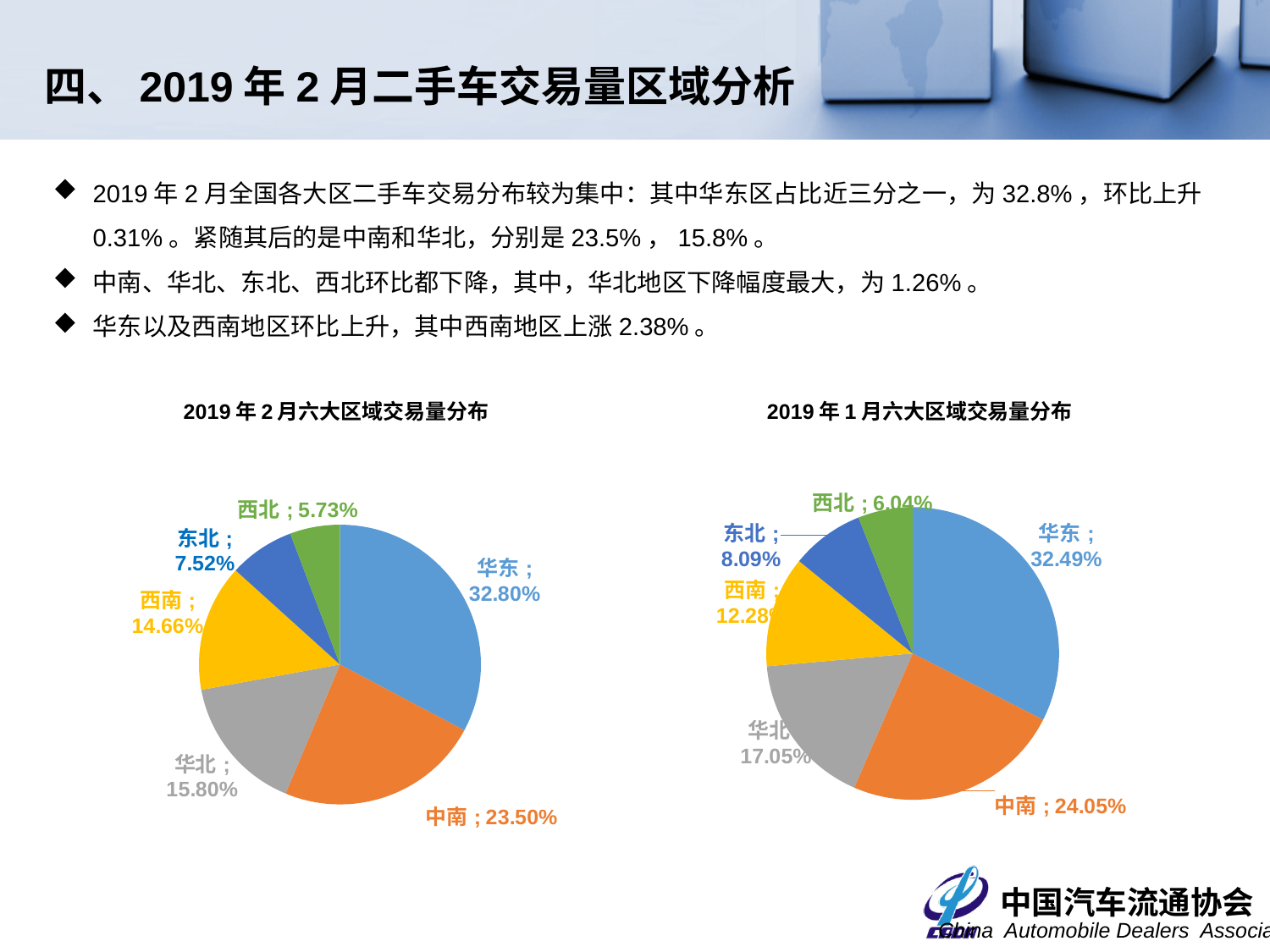

四、2019年2月二手车交易量区域分析
2019年2月全国各大区二手车交易分布较为集中：其中华东区占比近三分之一，为32.8%，环比上升0.31%。紧随其后的是中南和华北，分别是23.5%，15.8%。
中南、华北、东北、西北环比都下降，其中，华北地区下降幅度最大，为1.26%。
华东以及西南地区环比上升，其中西南地区上涨2.38%。

### Chart: 2019年1月六大区域交易量分布

| Category | 交易占比 |
|---|---|
| 华东 | 0.32487274894830565 |
| 中南 | 0.24053934242700753 |
| 华北 | 0.1705218357545192 |
| 西南 | 0.12279215146736304 |
| 东北 | 0.0808646309281208 |
| 西北 | 0.06040929047468378 |

### Chart: 2019年2月六大区域交易量分布

| Category | 交易占比 |
|---|---|
| 华东 | 0.32795938009808134 |
| 中南 | 0.23503974413128384 |
| 华北 | 0.15795458627579467 |
| 西南 | 0.1465559421718864 |
| 东北 | 0.07515028694804463 |
| 西北 | 0.05734006037490911 |